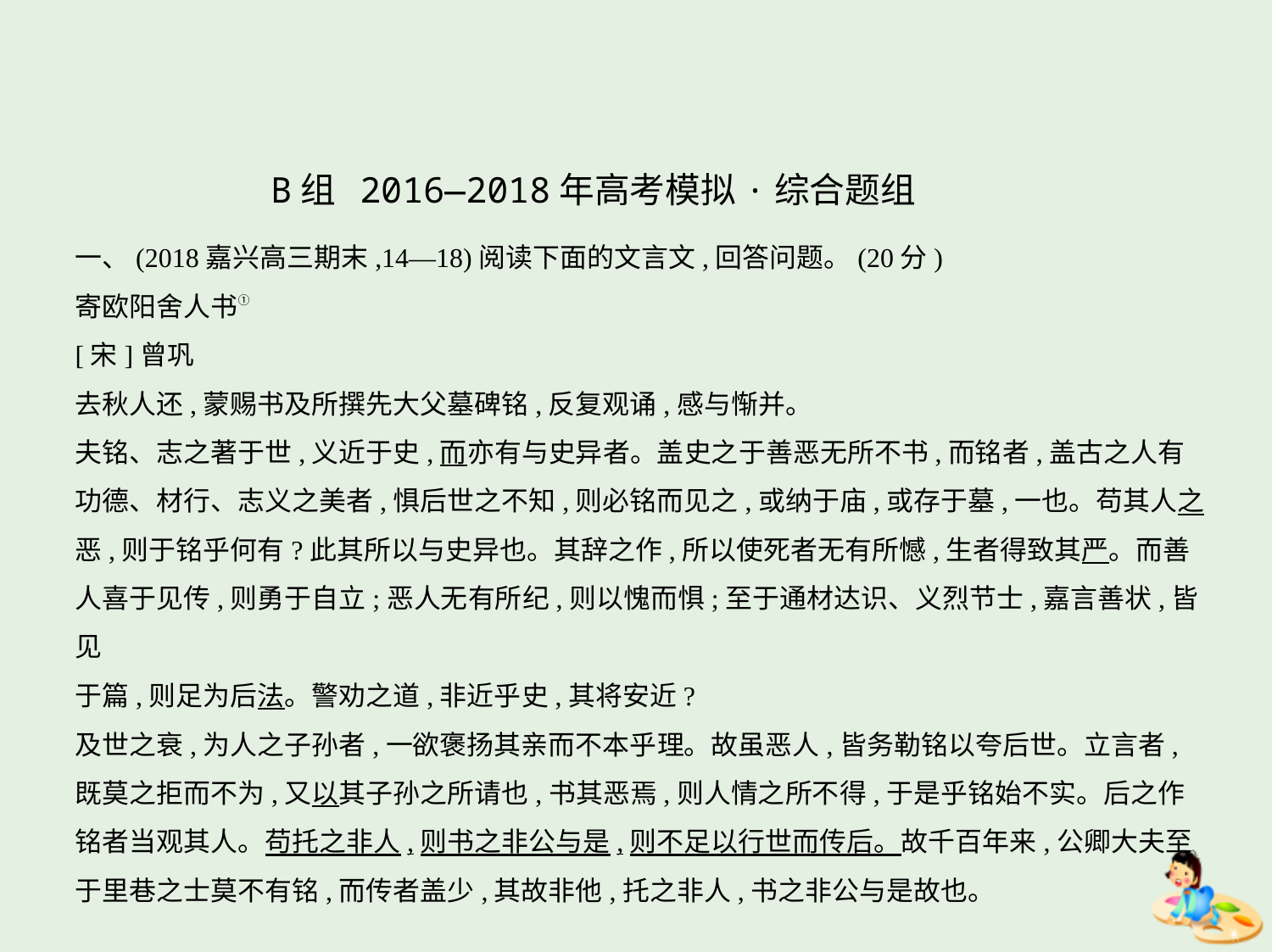

B组  2016—2018年高考模拟·综合题组
一、(2018嘉兴高三期末,14—18)阅读下面的文言文,回答问题。(20分)
寄欧阳舍人书①
[宋]曾巩
去秋人还,蒙赐书及所撰先大父墓碑铭,反复观诵,感与惭并。
夫铭、志之著于世,义近于史,而亦有与史异者。盖史之于善恶无所不书,而铭者,盖古之人有
功德、材行、志义之美者,惧后世之不知,则必铭而见之,或纳于庙,或存于墓,一也。苟其人之
恶,则于铭乎何有?此其所以与史异也。其辞之作,所以使死者无有所憾,生者得致其严。而善
人喜于见传,则勇于自立;恶人无有所纪,则以愧而惧;至于通材达识、义烈节士,嘉言善状,皆见
于篇,则足为后法。警劝之道,非近乎史,其将安近?
及世之衰,为人之子孙者,一欲褒扬其亲而不本乎理。故虽恶人,皆务勒铭以夸后世。立言者,
既莫之拒而不为,又以其子孙之所请也,书其恶焉,则人情之所不得,于是乎铭始不实。后之作
铭者当观其人。苟托之非人,则书之非公与是,则不足以行世而传后。故千百年来,公卿大夫至
于里巷之士莫不有铭,而传者盖少,其故非他,托之非人,书之非公与是故也。